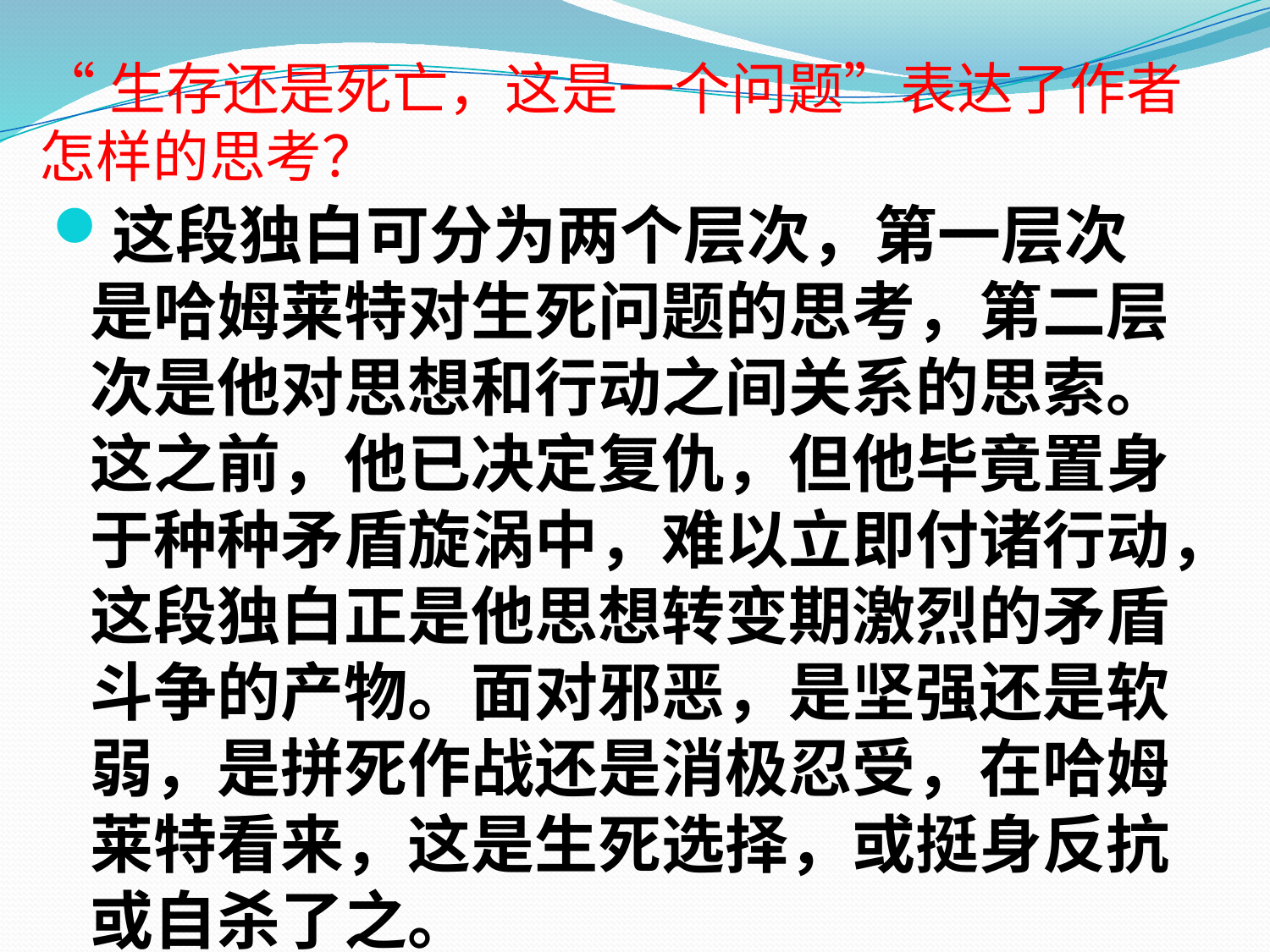

# “生存还是死亡，这是一个问题”表达了作者怎样的思考？
这段独白可分为两个层次，第一层次是哈姆莱特对生死问题的思考，第二层次是他对思想和行动之间关系的思索。这之前，他已决定复仇，但他毕竟置身于种种矛盾旋涡中，难以立即付诸行动，这段独白正是他思想转变期激烈的矛盾斗争的产物。面对邪恶，是坚强还是软弱，是拼死作战还是消极忍受，在哈姆莱特看来，这是生死选择，或挺身反抗或自杀了之。